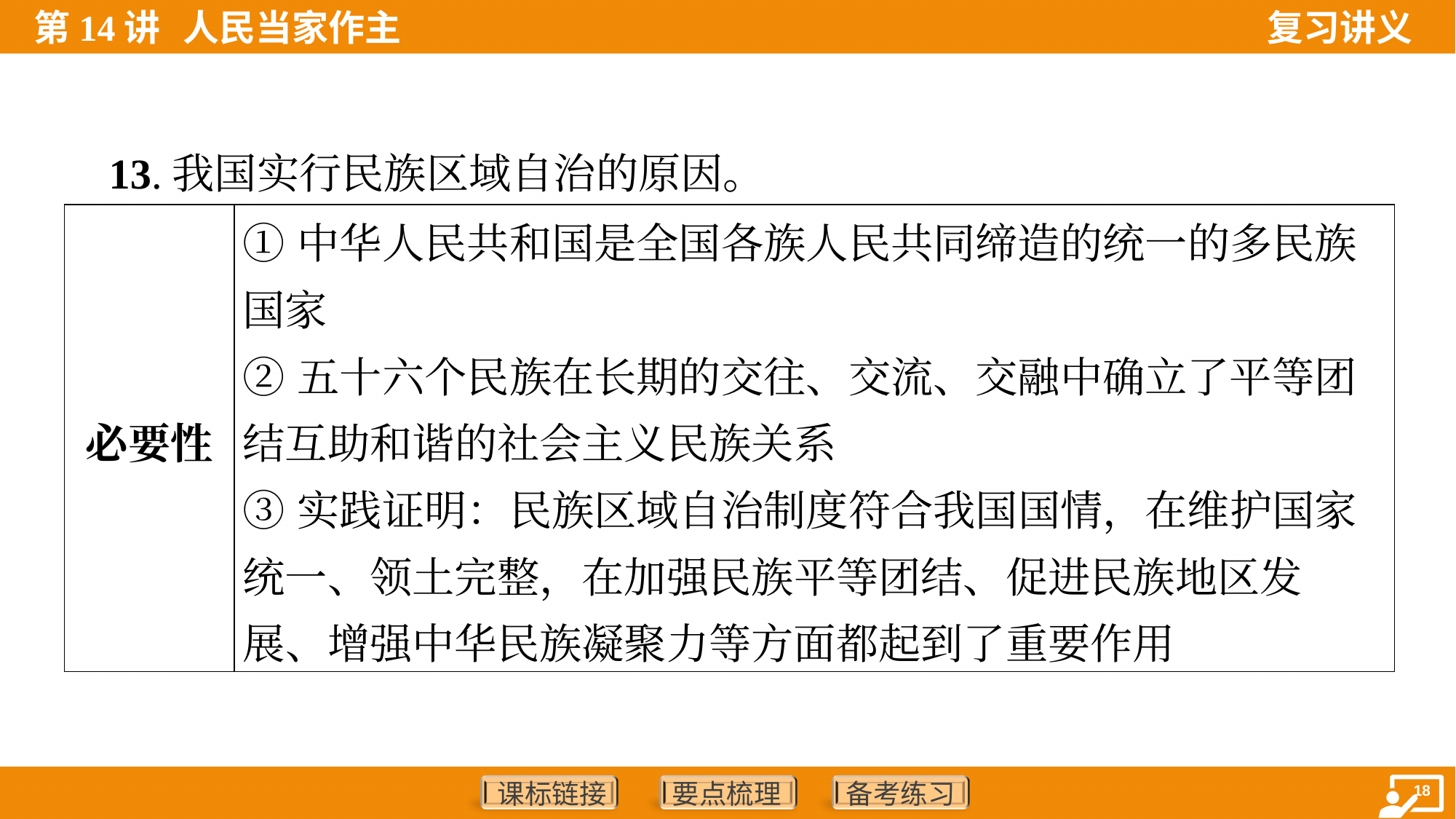

13.我国实行民族区域自治的原因。
| 必要性 | ①中华人民共和国是全国各族人民共同缔造的统一的多民族国家 ②五十六个民族在长期的交往、交流、交融中确立了平等团结互助和谐的社会主义民族关系 ③实践证明：民族区域自治制度符合我国国情，在维护国家统一、领土完整，在加强民族平等团结、促进民族地区发展、增强中华民族凝聚力等方面都起到了重要作用 |
| --- | --- |